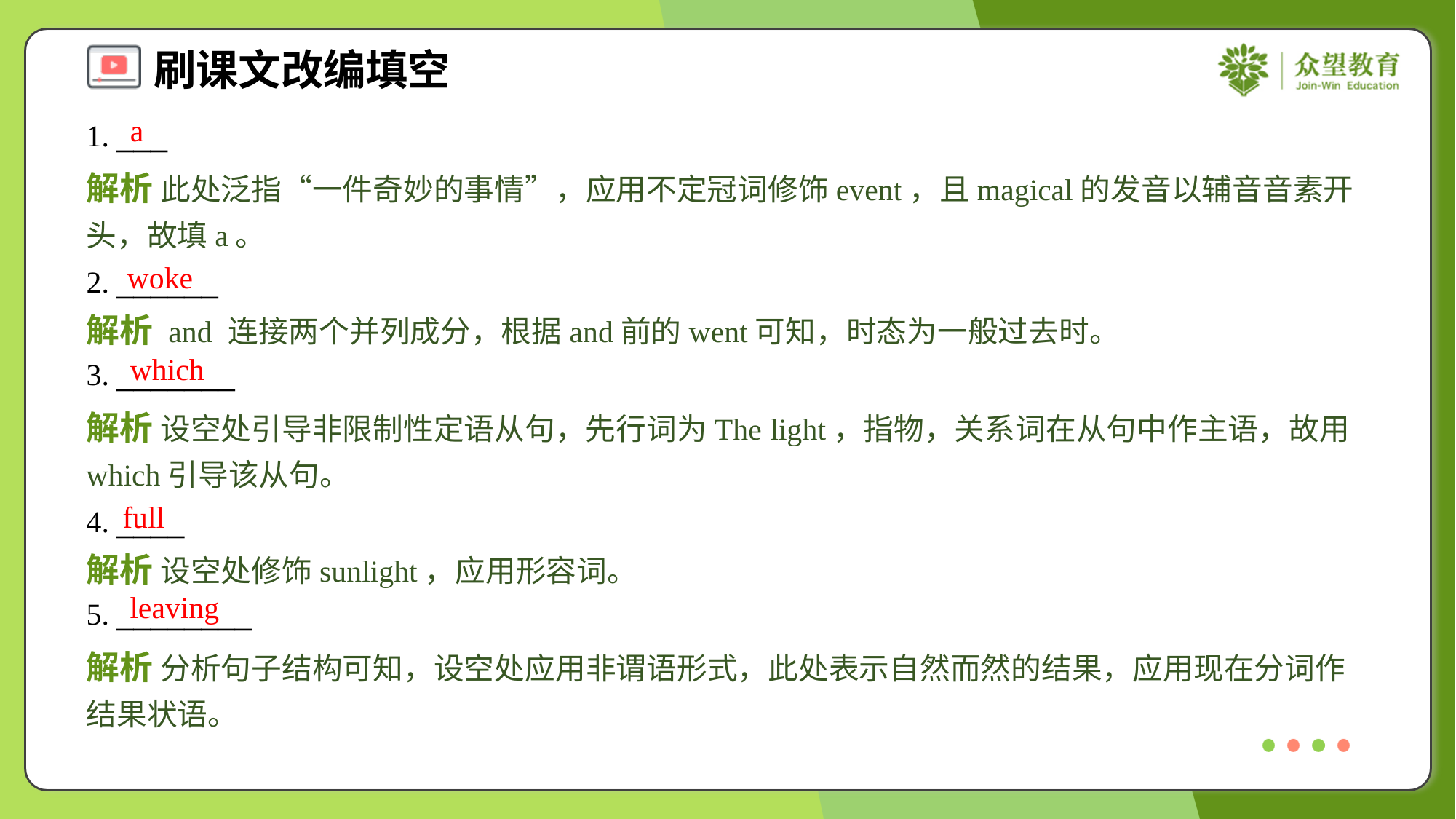

a
1. ___
解析 此处泛指“一件奇妙的事情”，应用不定冠词修饰event，且magical的发音以辅音音素开头，故填a。
woke
2. ______
解析 and 连接两个并列成分，根据and前的went可知，时态为一般过去时。
which
3. _______
解析 设空处引导非限制性定语从句，先行词为The light，指物，关系词在从句中作主语，故用which引导该从句。
full
4. ____
解析 设空处修饰sunlight，应用形容词。
leaving
5. ________
解析 分析句子结构可知，设空处应用非谓语形式，此处表示自然而然的结果，应用现在分词作结果状语。